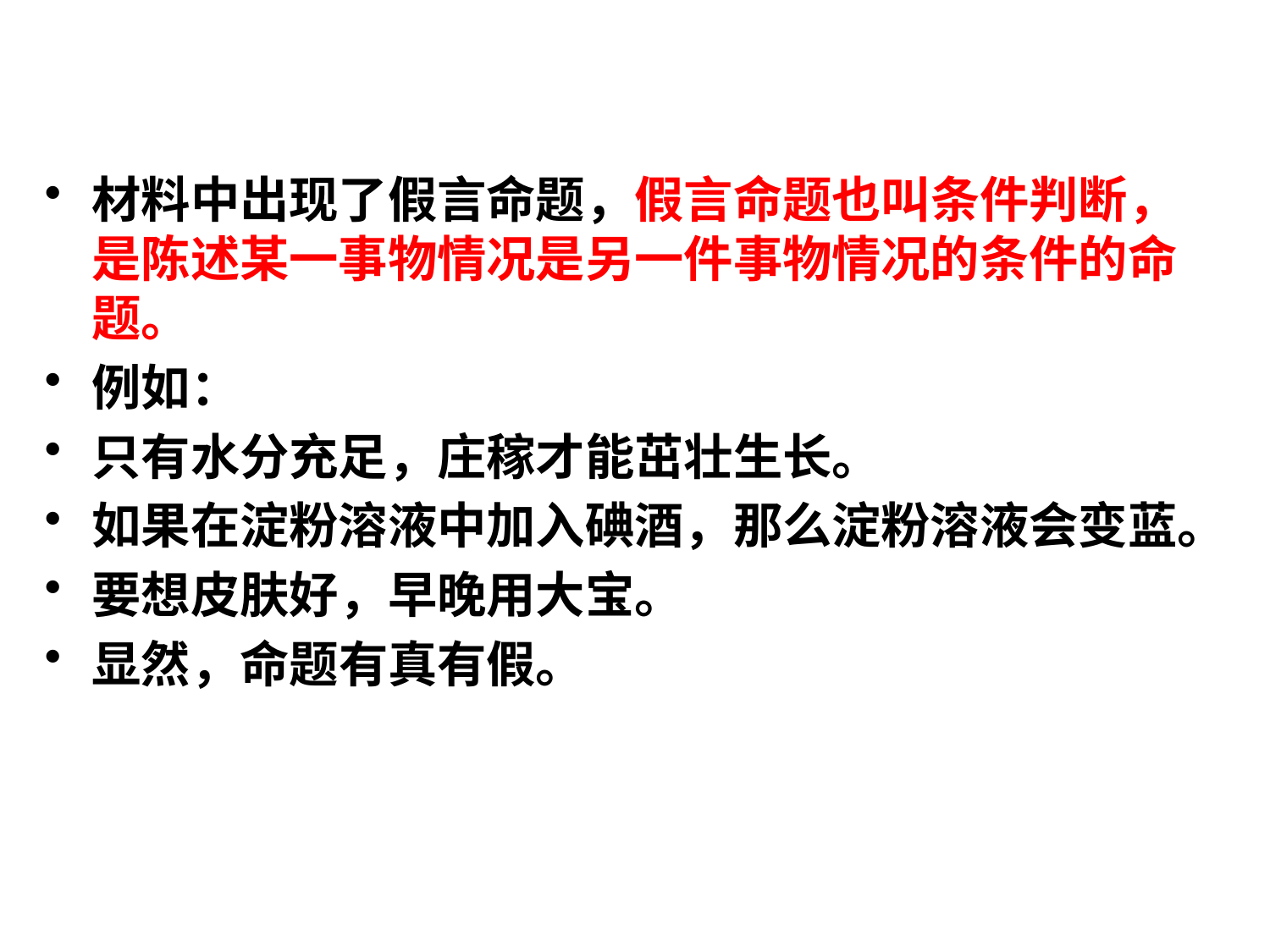

材料中出现了假言命题，假言命题也叫条件判断，是陈述某一事物情况是另一件事物情况的条件的命题。
例如：
只有水分充足，庄稼才能茁壮生长。
如果在淀粉溶液中加入碘酒，那么淀粉溶液会变蓝。
要想皮肤好，早晚用大宝。
显然，命题有真有假。